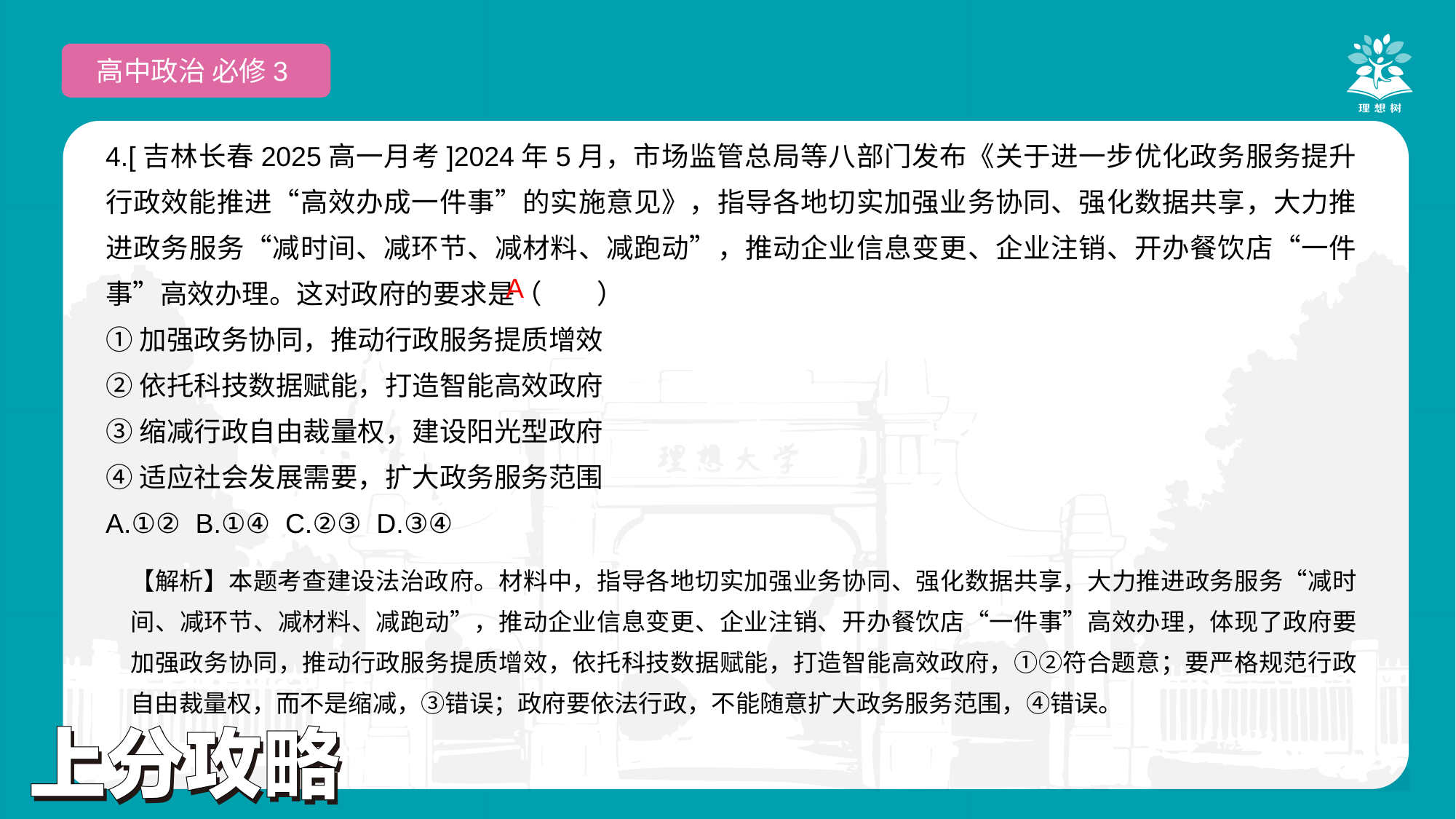

高中政治 必修3
4.[吉林长春2025高一月考]2024年5月，市场监管总局等八部门发布《关于进一步优化政务服务提升行政效能推进“高效办成一件事”的实施意见》，指导各地切实加强业务协同、强化数据共享，大力推进政务服务“减时间、减环节、减材料、减跑动”，推动企业信息变更、企业注销、开办餐饮店“一件事”高效办理。这对政府的要求是（　　）
①加强政务协同，推动行政服务提质增效
②依托科技数据赋能，打造智能高效政府
③缩减行政自由裁量权，建设阳光型政府
④适应社会发展需要，扩大政务服务范围
A.①②  B.①④  C.②③  D.③④
 A
【解析】本题考查建设法治政府。材料中，指导各地切实加强业务协同、强化数据共享，大力推进政务服务“减时间、减环节、减材料、减跑动”，推动企业信息变更、企业注销、开办餐饮店“一件事”高效办理，体现了政府要加强政务协同，推动行政服务提质增效，依托科技数据赋能，打造智能高效政府，①②符合题意；要严格规范行政自由裁量权，而不是缩减，③错误；政府要依法行政，不能随意扩大政务服务范围，④错误。